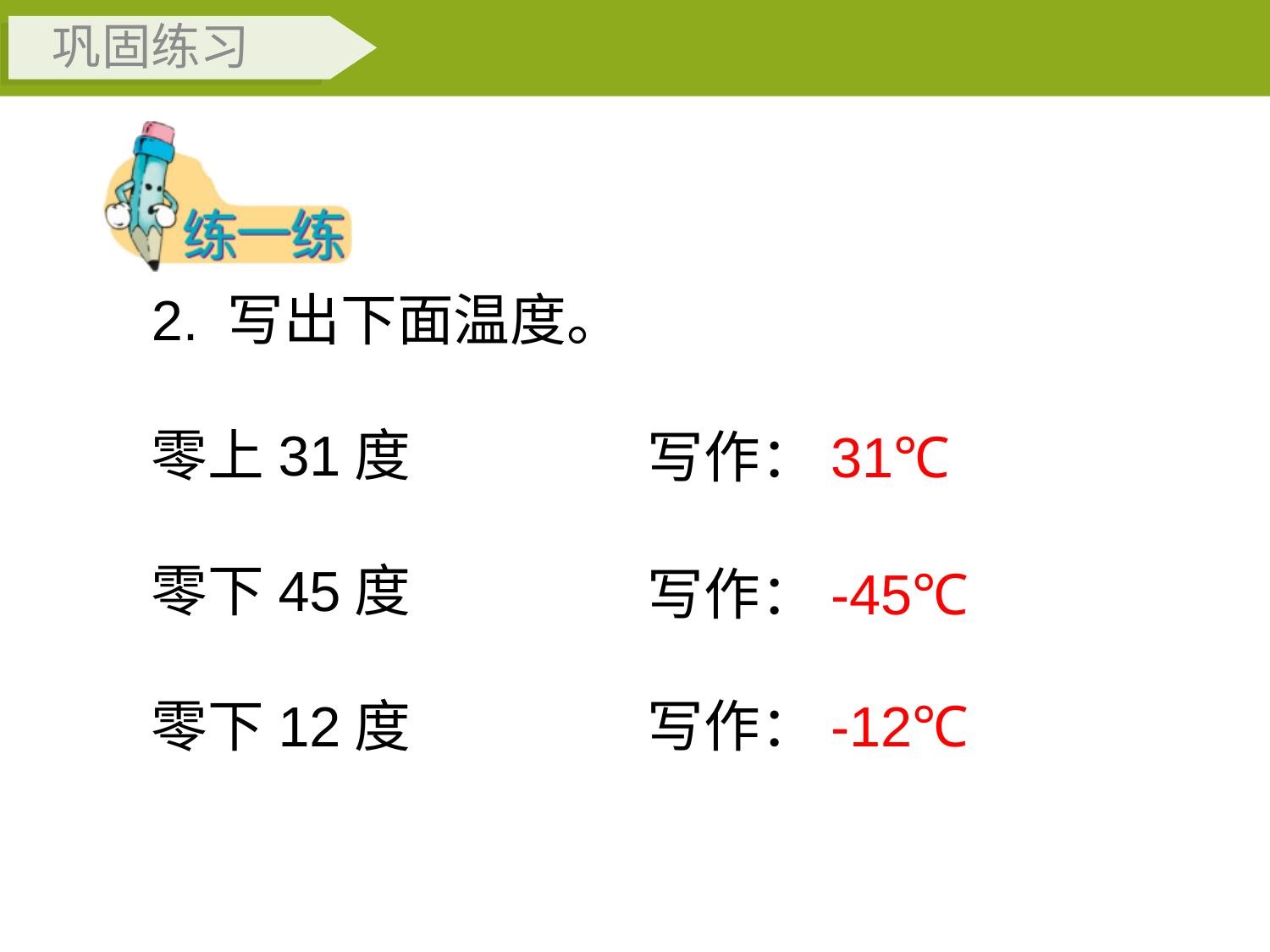

巩固练习
2. 写出下面温度。

零上31度

零下45度

零下12度
写作：31℃
写作：-45℃
写作：-12℃